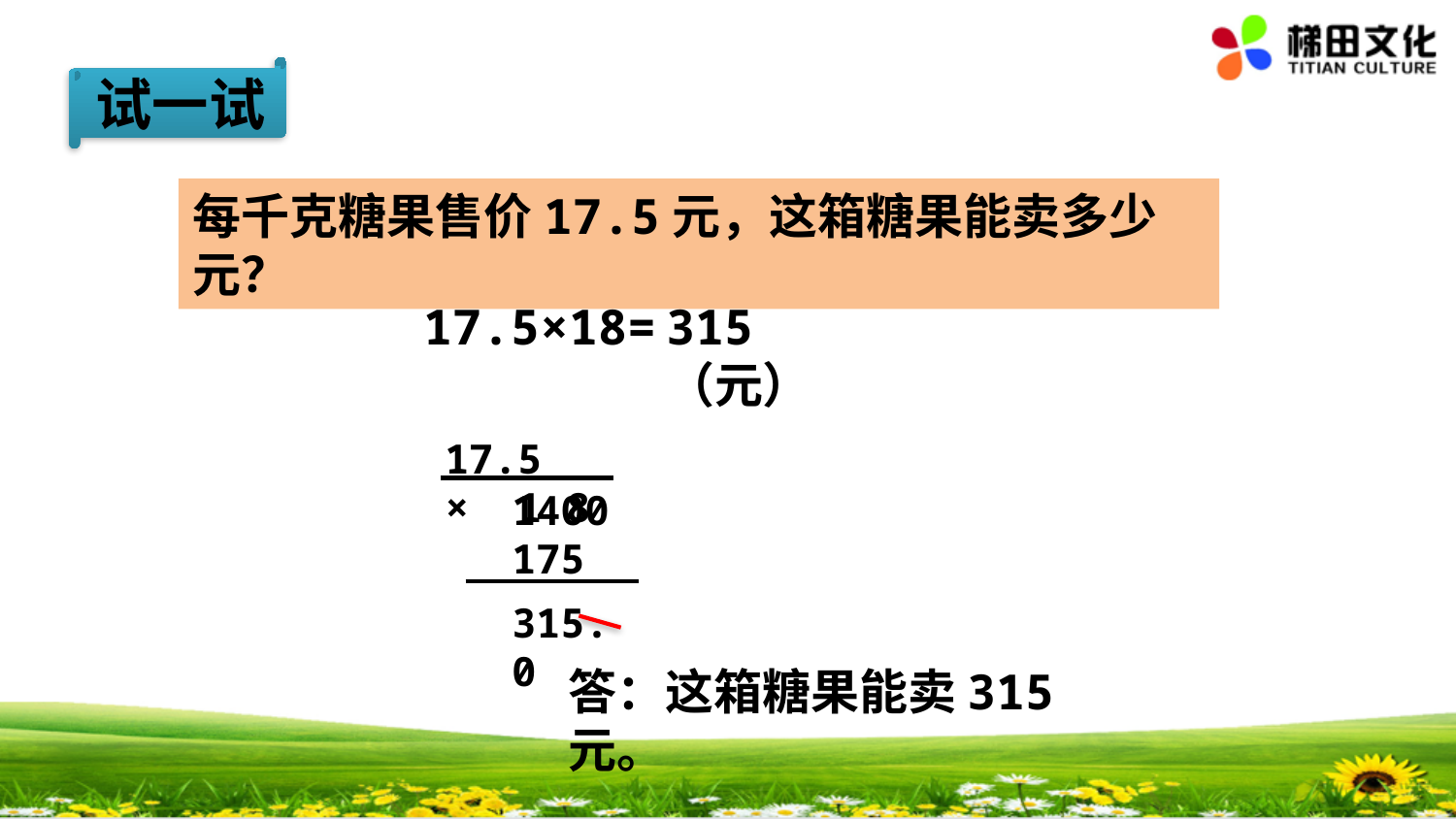

试一试
每千克糖果售价17.5元，这箱糖果能卖多少元？
17.5×18=
315（元）
      17.5
×  1 8
1400
175
315.0
答：这箱糖果能卖315元。